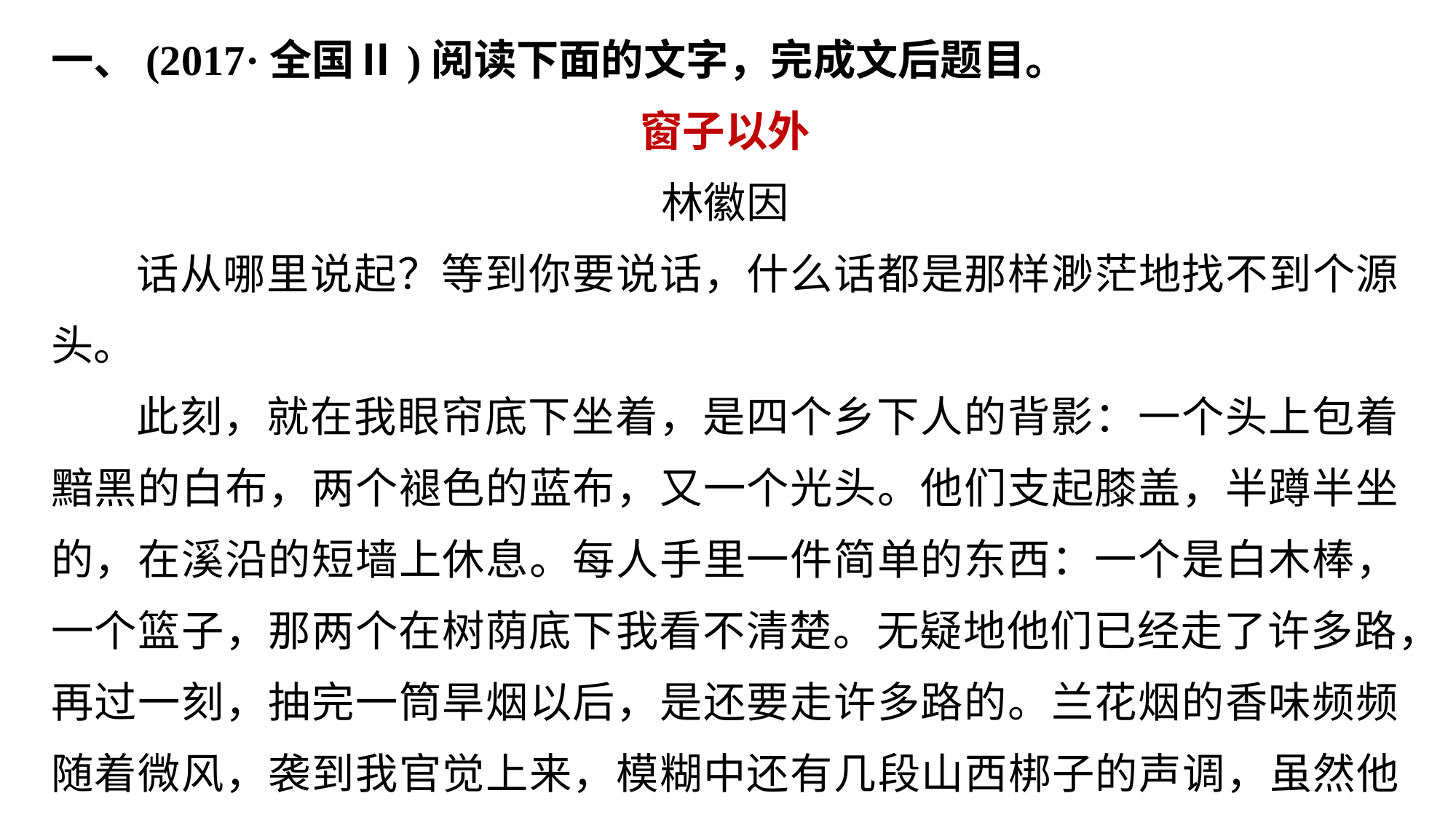

一、(2017·全国Ⅱ)阅读下面的文字，完成文后题目。
窗子以外
林徽因
话从哪里说起？等到你要说话，什么话都是那样渺茫地找不到个源头。
此刻，就在我眼帘底下坐着，是四个乡下人的背影：一个头上包着黯黑的白布，两个褪色的蓝布，又一个光头。他们支起膝盖，半蹲半坐的，在溪沿的短墙上休息。每人手里一件简单的东西：一个是白木棒，一个篮子，那两个在树荫底下我看不清楚。无疑地他们已经走了许多路，再过一刻，抽完一筒旱烟以后，是还要走许多路的。兰花烟的香味频频随着微风，袭到我官觉上来，模糊中还有几段山西梆子的声调，虽然他们坐的地方是在我廊子的铁纱窗以外。